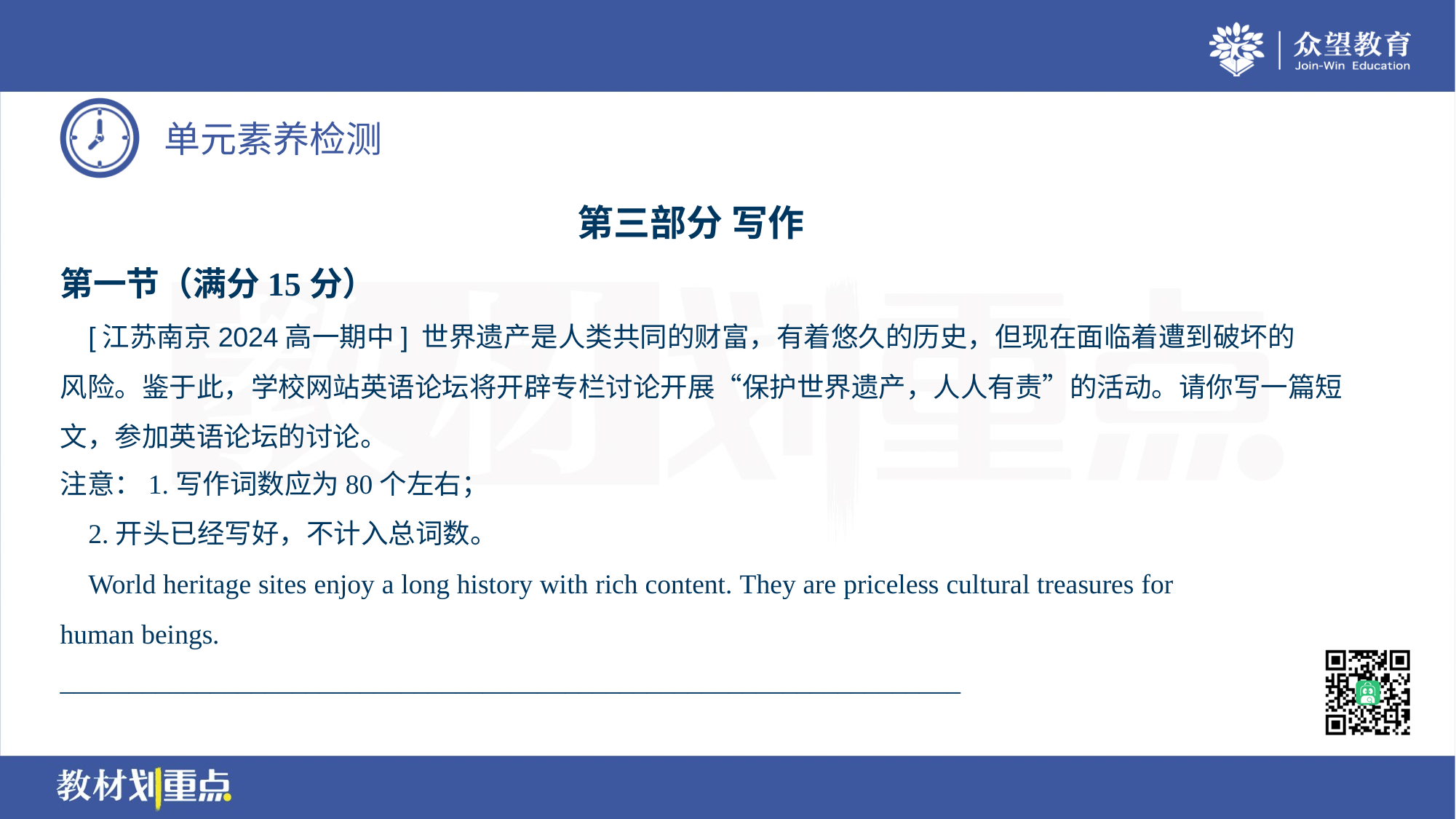

第三部分 写作
第一节（满分15分）
    [江苏南京2024高一期中] 世界遗产是人类共同的财富，有着悠久的历史，但现在面临着遭到破坏的
风险。鉴于此，学校网站英语论坛将开辟专栏讨论开展“保护世界遗产，人人有责”的活动。请你写一篇短
文，参加英语论坛的讨论。
注意：1.写作词数应为80个左右；
    2.开头已经写好，不计入总词数。
    World heritage sites enjoy a long history with rich content. They are priceless cultural treasures for
human beings.
__________________________________________________________________